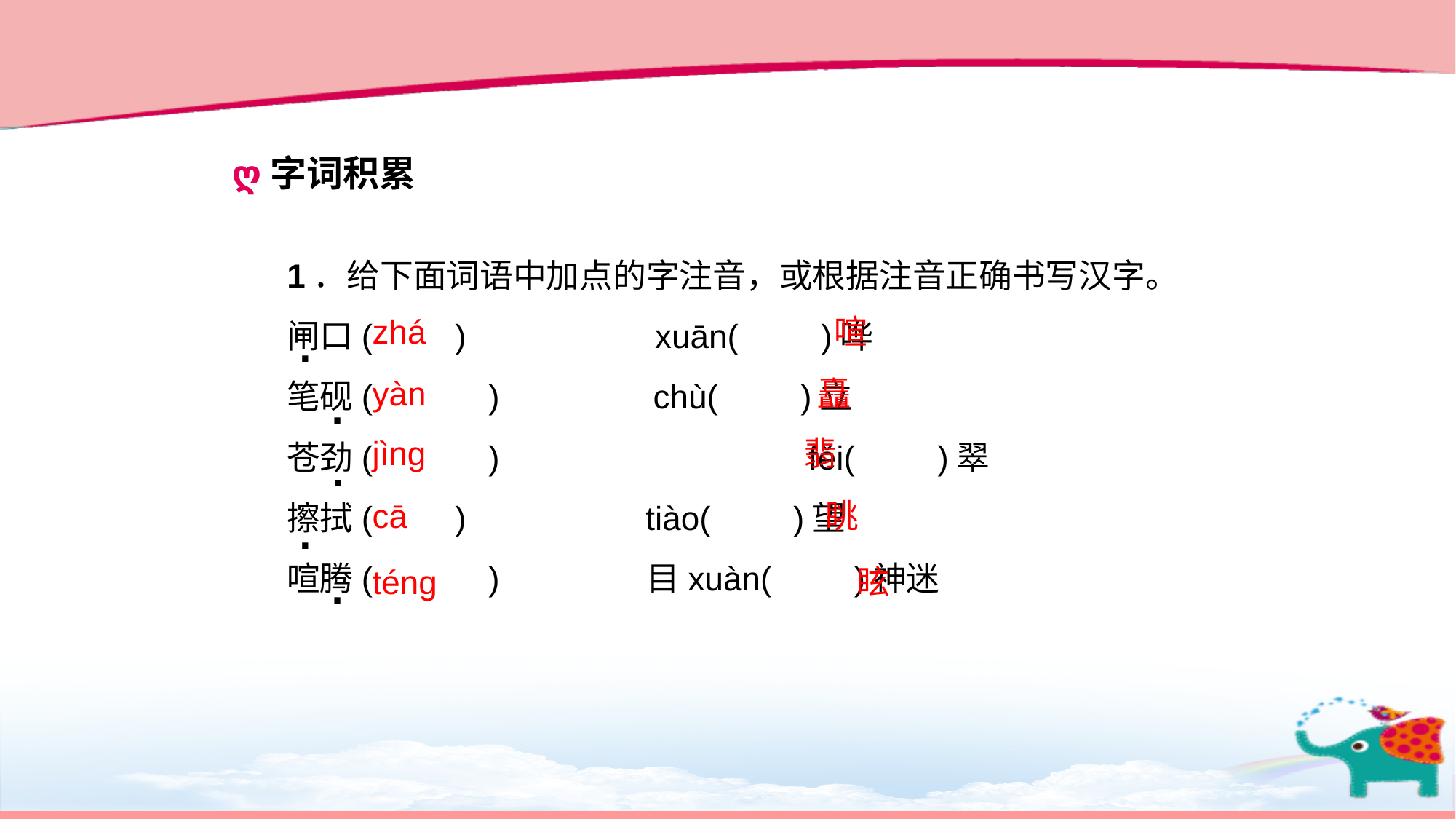

ღ字词积累
1．给下面词语中加点的字注音，或根据注音正确书写汉字。
闸口(　　) 　　             xuān(　　)哗
笔砚(　　　)　              chù(　　)立
苍劲(　　　)                            　fěi(　　)翠
擦拭(　　)      　          tiào(　　)望
喧腾(　　　)               目xuàn(　　)神迷
zhá
喧
.
yàn
矗
.
jìng
翡
.
cā
眺
.
téng
眩
.